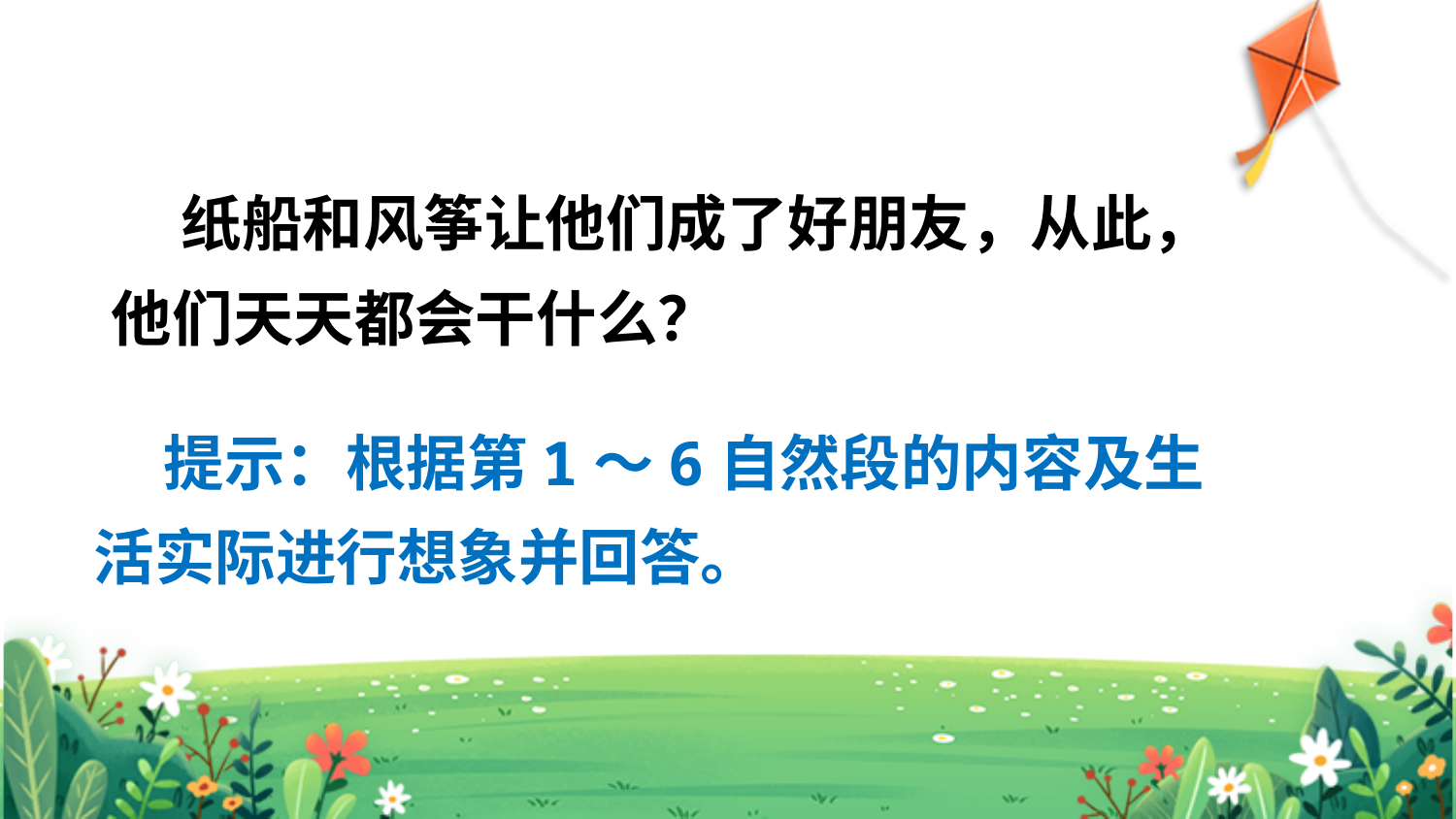

纸船和风筝让他们成了好朋友，从此，他们天天都会干什么？
    提示：根据第1～6自然段的内容及生活实际进行想象并回答。